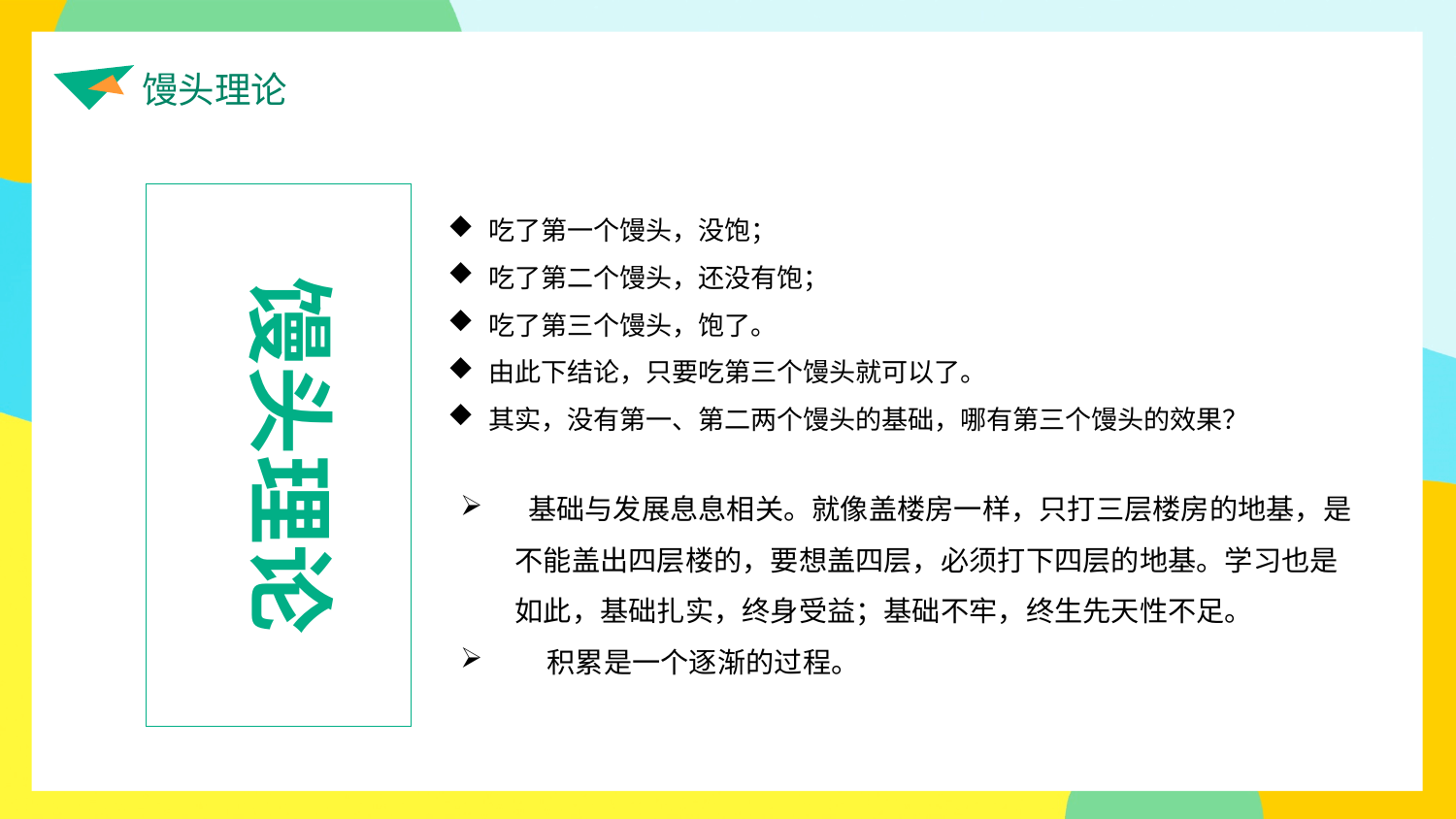

馒头理论
吃了第一个馒头，没饱；
吃了第二个馒头，还没有饱；
吃了第三个馒头，饱了。
由此下结论，只要吃第三个馒头就可以了。
其实，没有第一、第二两个馒头的基础，哪有第三个馒头的效果？
 基础与发展息息相关。就像盖楼房一样，只打三层楼房的地基，是不能盖出四层楼的，要想盖四层，必须打下四层的地基。学习也是如此，基础扎实，终身受益；基础不牢，终生先天性不足。
    积累是一个逐渐的过程。